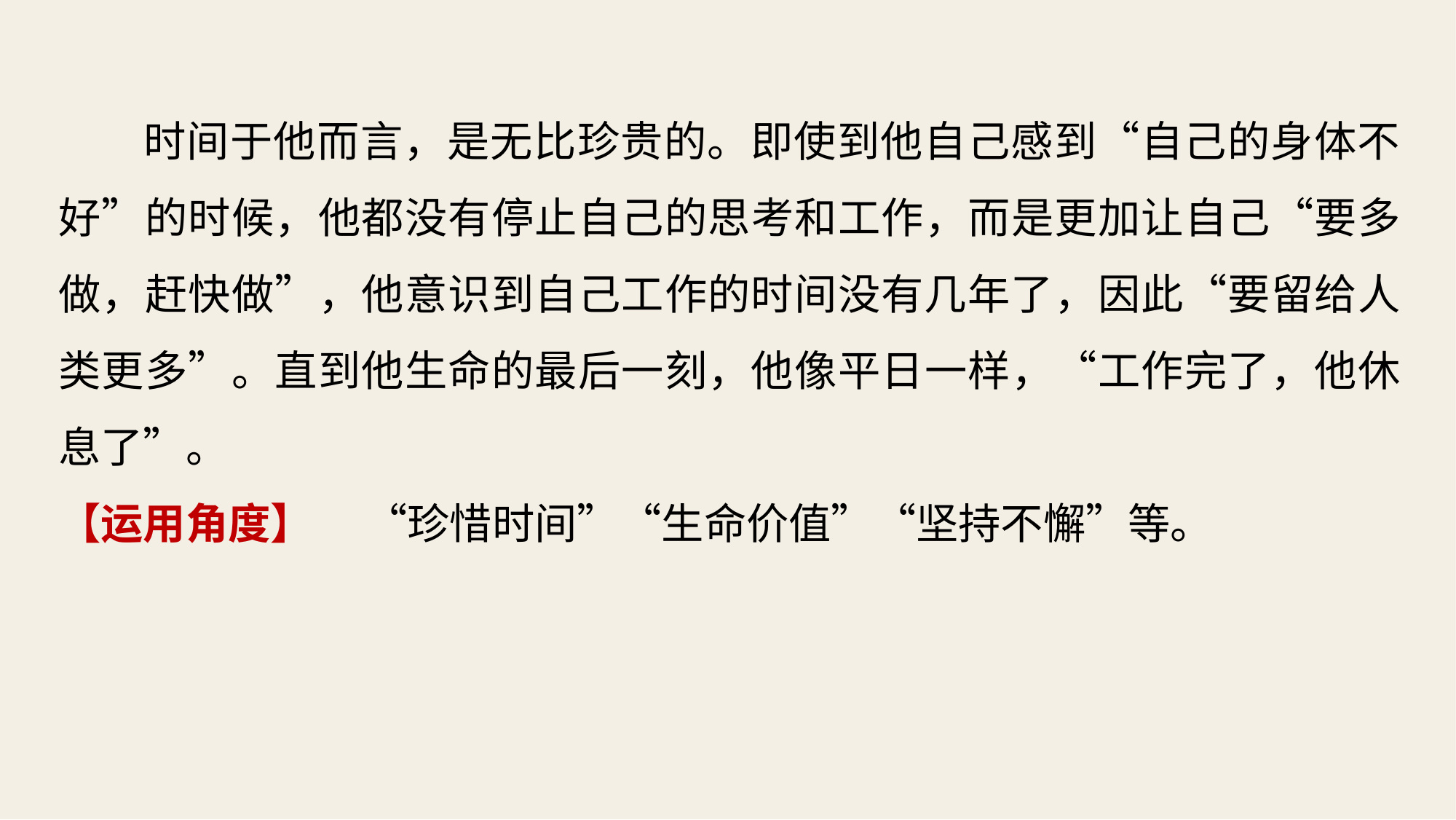

时间于他而言，是无比珍贵的。即使到他自己感到“自己的身体不好”的时候，他都没有停止自己的思考和工作，而是更加让自己“要多做，赶快做”，他意识到自己工作的时间没有几年了，因此“要留给人类更多”。直到他生命的最后一刻，他像平日一样，“工作完了，他休息了”。
【运用角度】 　“珍惜时间”“生命价值”“坚持不懈”等。